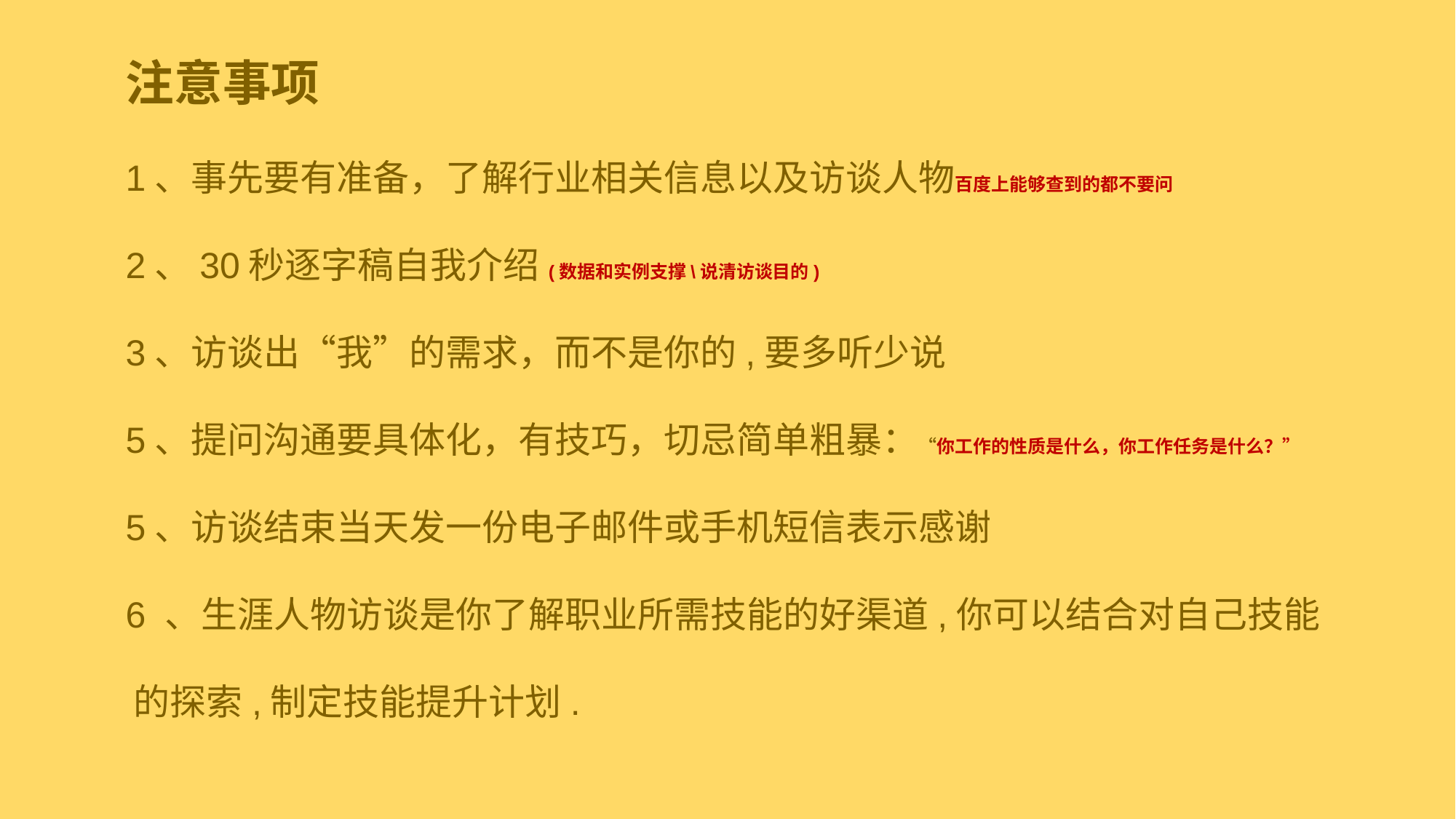

注意事项
1、事先要有准备，了解行业相关信息以及访谈人物百度上能够查到的都不要问
2、30秒逐字稿自我介绍(数据和实例支撑\说清访谈目的)
3、访谈出“我”的需求，而不是你的,要多听少说
5、提问沟通要具体化，有技巧，切忌简单粗暴：“你工作的性质是什么，你工作任务是什么？”
5、访谈结束当天发一份电子邮件或手机短信表示感谢
6 、生涯人物访谈是你了解职业所需技能的好渠道,你可以结合对自己技能   的探索,制定技能提升计划.